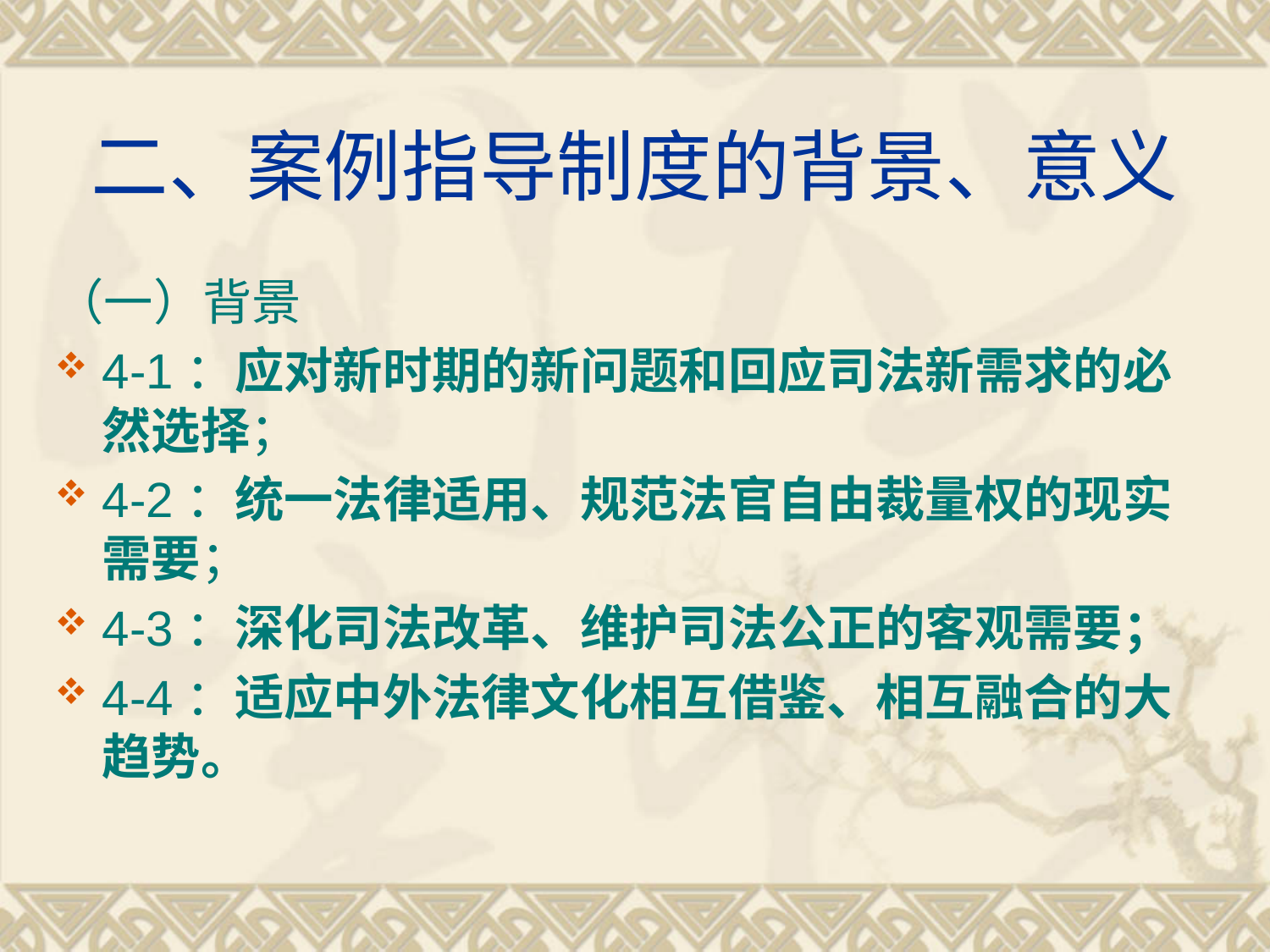

# 二、案例指导制度的背景、意义
（一）背景
4-1：应对新时期的新问题和回应司法新需求的必然选择；
4-2：统一法律适用、规范法官自由裁量权的现实需要；
4-3：深化司法改革、维护司法公正的客观需要；
4-4：适应中外法律文化相互借鉴、相互融合的大趋势。